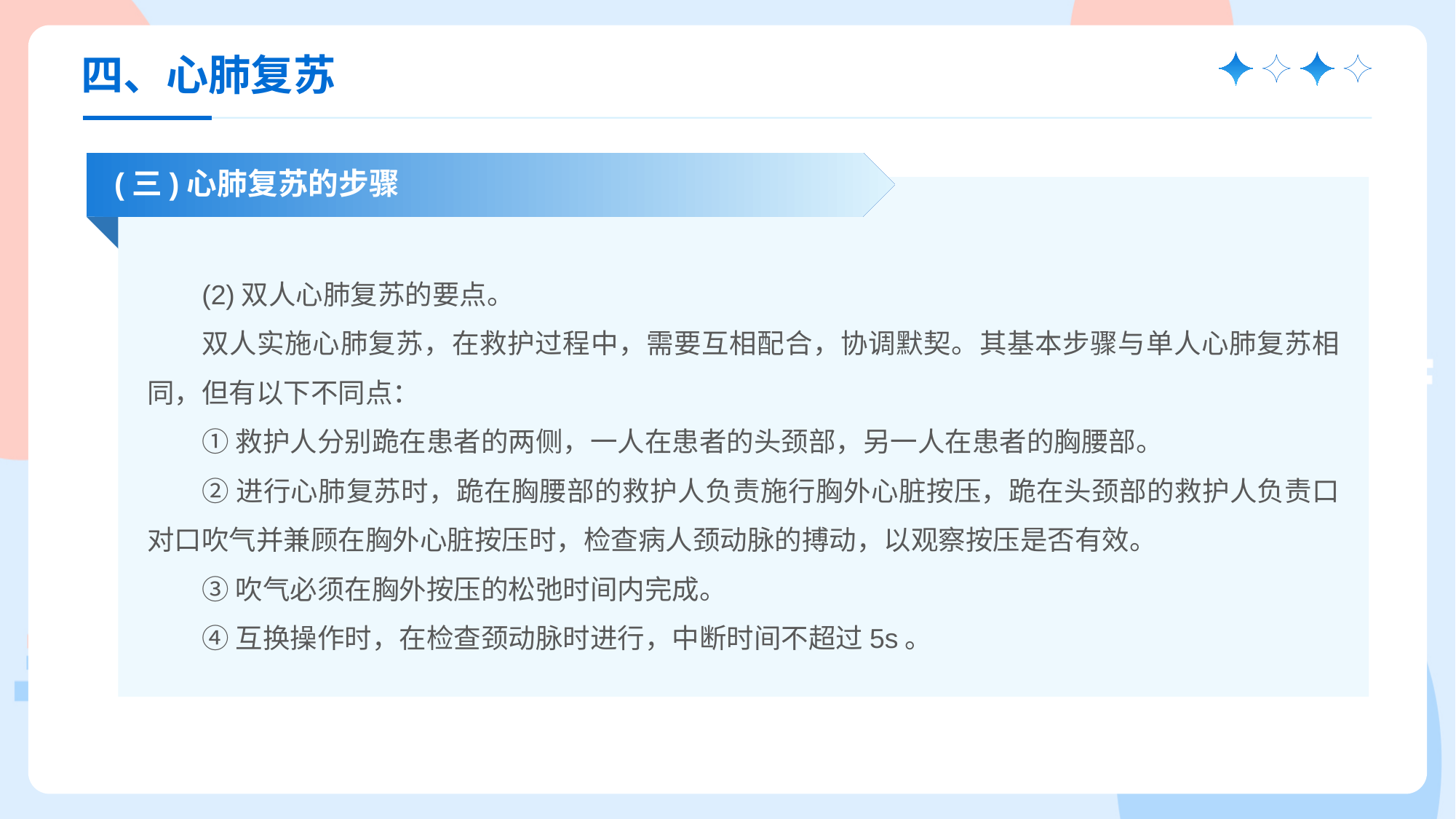

四、心肺复苏
(三)心肺复苏的步骤

(2)双人心肺复苏的要点。
双人实施心肺复苏，在救护过程中，需要互相配合，协调默契。其基本步骤与单人心肺复苏相同，但有以下不同点：
①救护人分别跪在患者的两侧，一人在患者的头颈部，另一人在患者的胸腰部。
②进行心肺复苏时，跪在胸腰部的救护人负责施行胸外心脏按压，跪在头颈部的救护人负责口对口吹气并兼顾在胸外心脏按压时，检查病人颈动脉的搏动，以观察按压是否有效。
③吹气必须在胸外按压的松弛时间内完成。
④互换操作时，在检查颈动脉时进行，中断时间不超过5s。